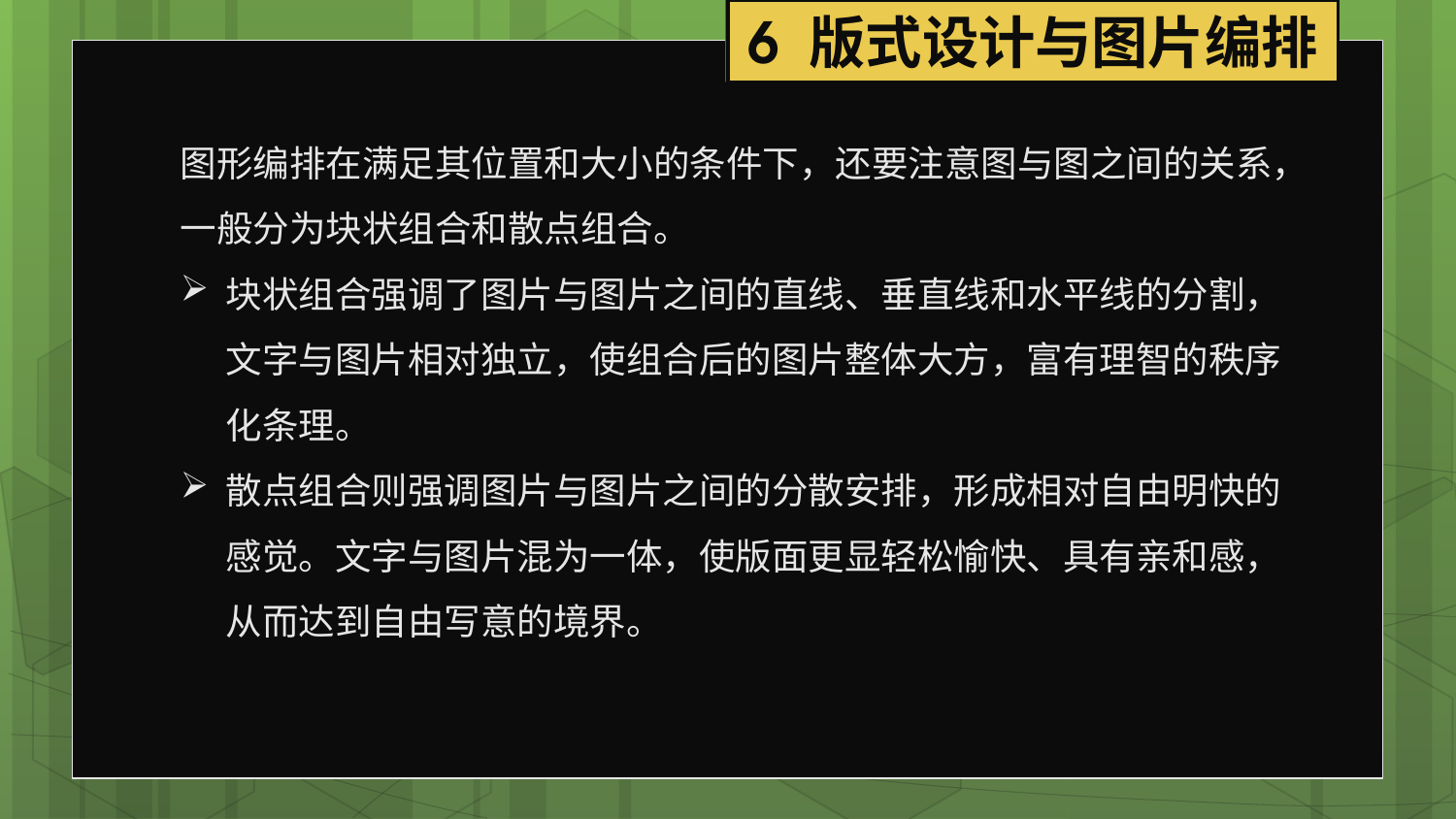

6 版式设计与图片编排
图形编排在满足其位置和大小的条件下，还要注意图与图之间的关系，一般分为块状组合和散点组合。
块状组合强调了图片与图片之间的直线、垂直线和水平线的分割，文字与图片相对独立，使组合后的图片整体大方，富有理智的秩序化条理。
散点组合则强调图片与图片之间的分散安排，形成相对自由明快的感觉。文字与图片混为一体，使版面更显轻松愉快、具有亲和感，从而达到自由写意的境界。